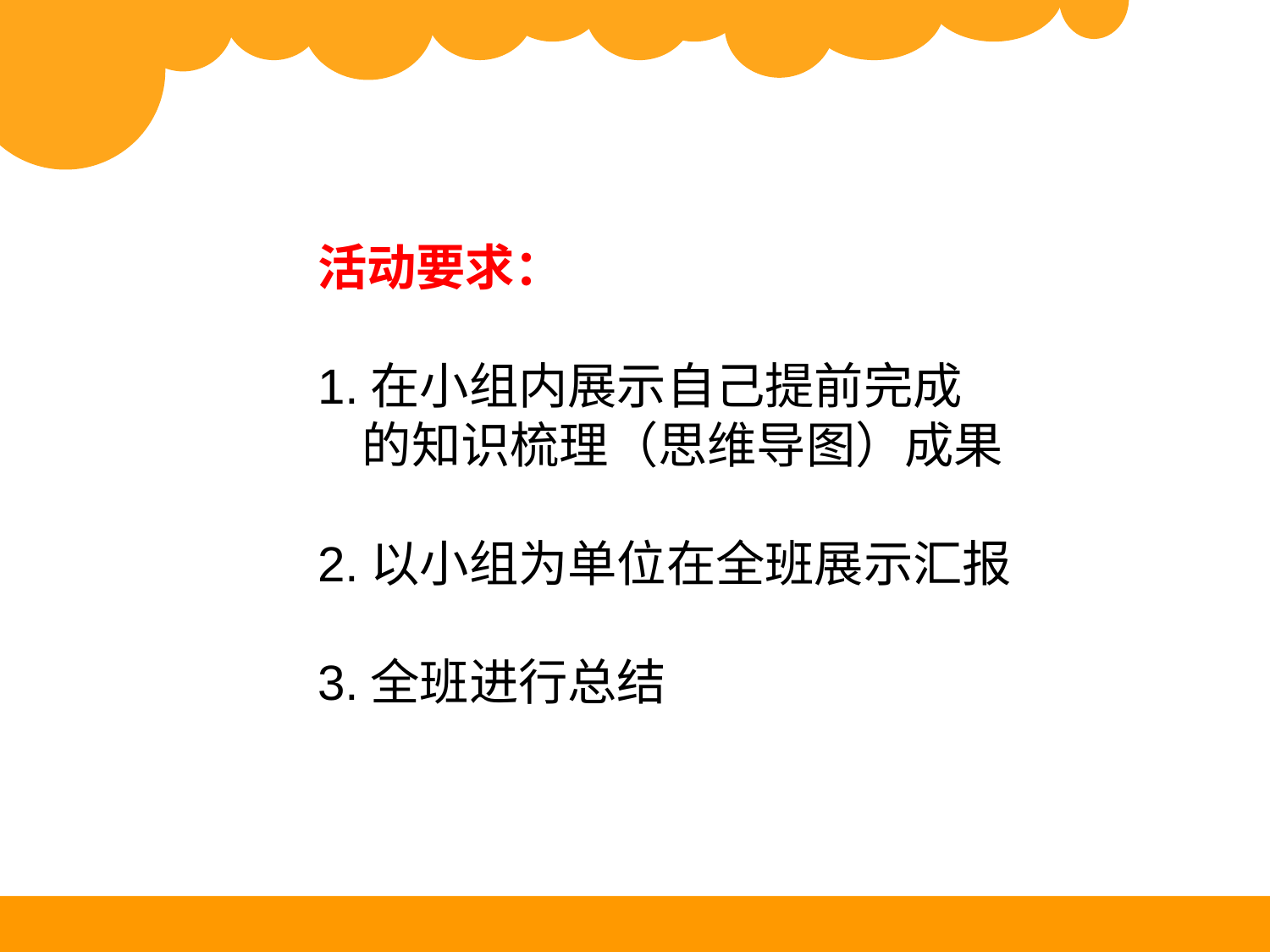

活动要求：

1.在小组内展示自己提前完成
   的知识梳理（思维导图）成果

2.以小组为单位在全班展示汇报

3.全班进行总结